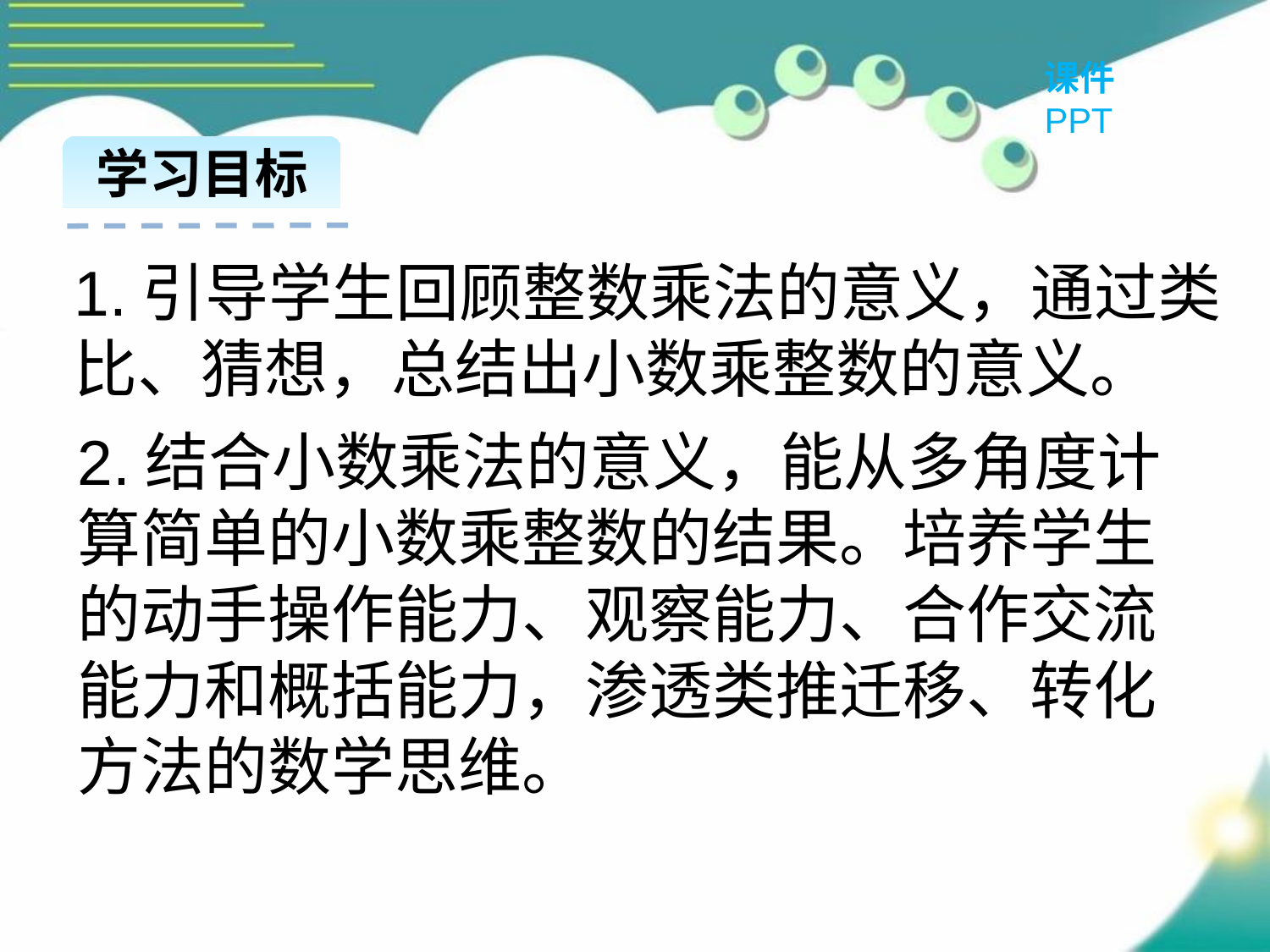

课件PPT
学习目标

1.引导学生回顾整数乘法的意义，通过类比、猜想，总结出小数乘整数的意义。
2.结合小数乘法的意义，能从多角度计算简单的小数乘整数的结果。培养学生的动手操作能力、观察能力、合作交流能力和概括能力，渗透类推迁移、转化方法的数学思维。